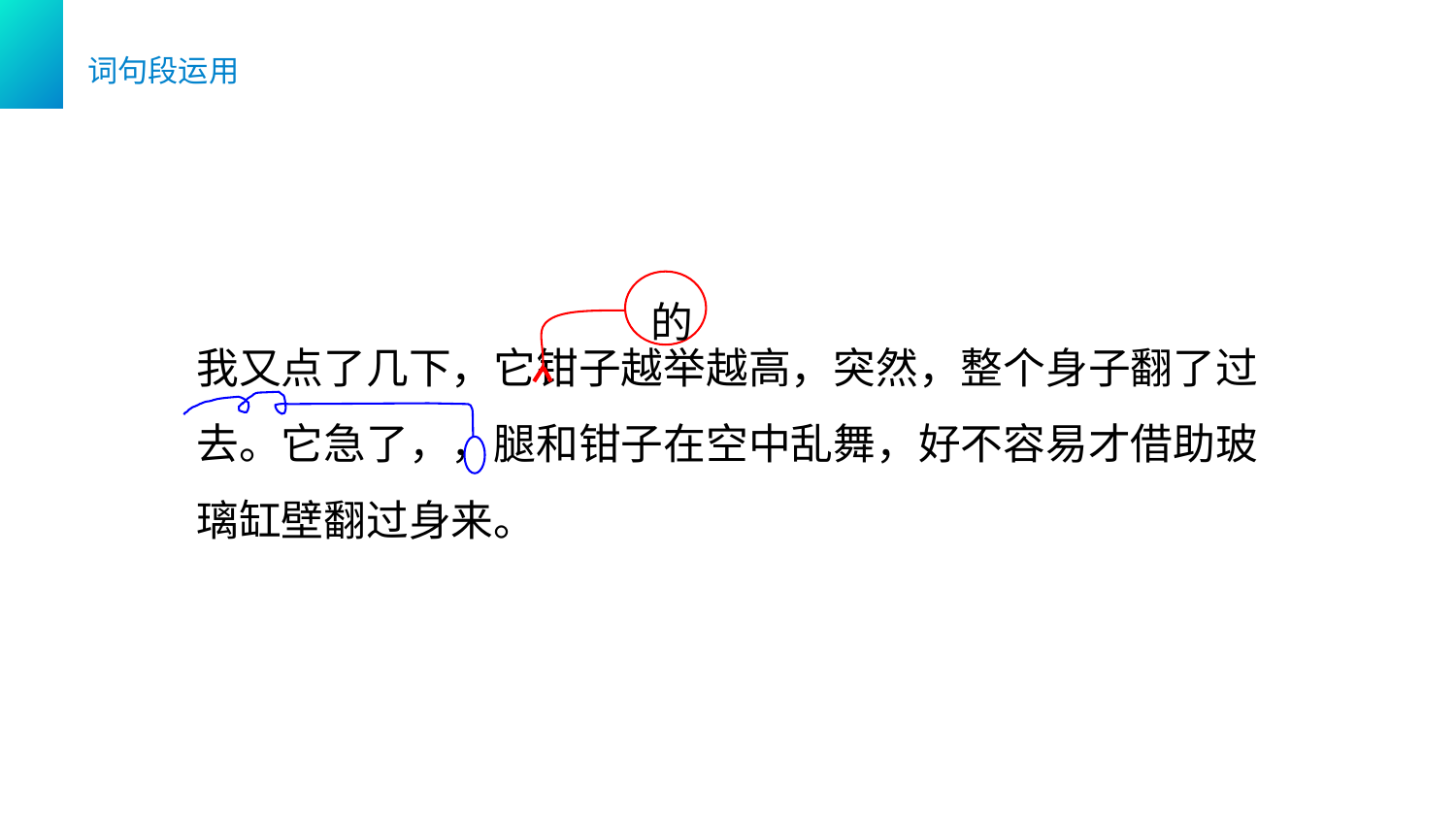

词句段运用
的

我又点了几下，它钳子越举越高，突然，整个身子翻了过去。它急了，，腿和钳子在空中乱舞，好不容易才借助玻璃缸壁翻过身来。